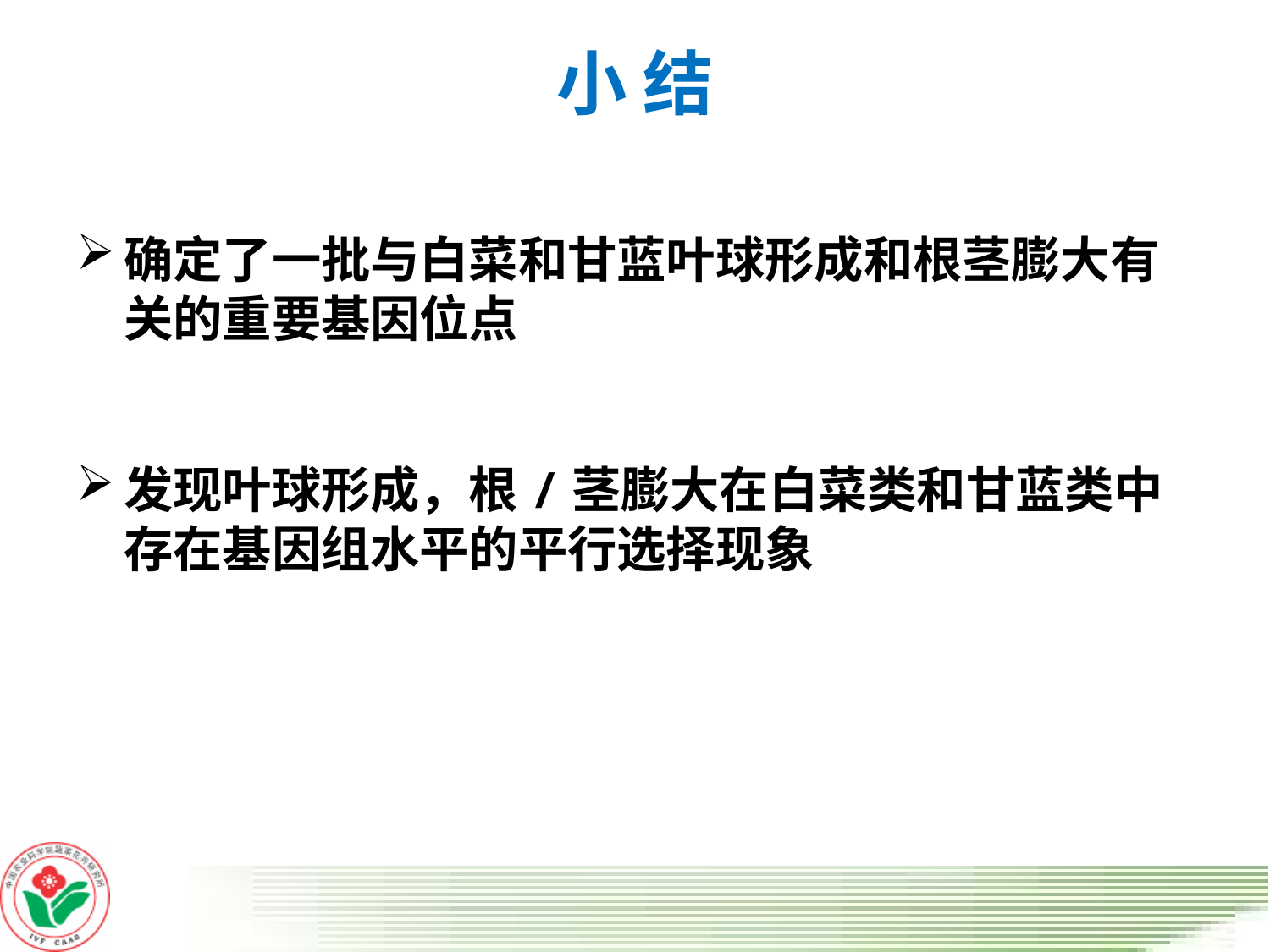

# 小 结
确定了一批与白菜和甘蓝叶球形成和根茎膨大有关的重要基因位点

发现叶球形成，根/茎膨大在白菜类和甘蓝类中存在基因组水平的平行选择现象